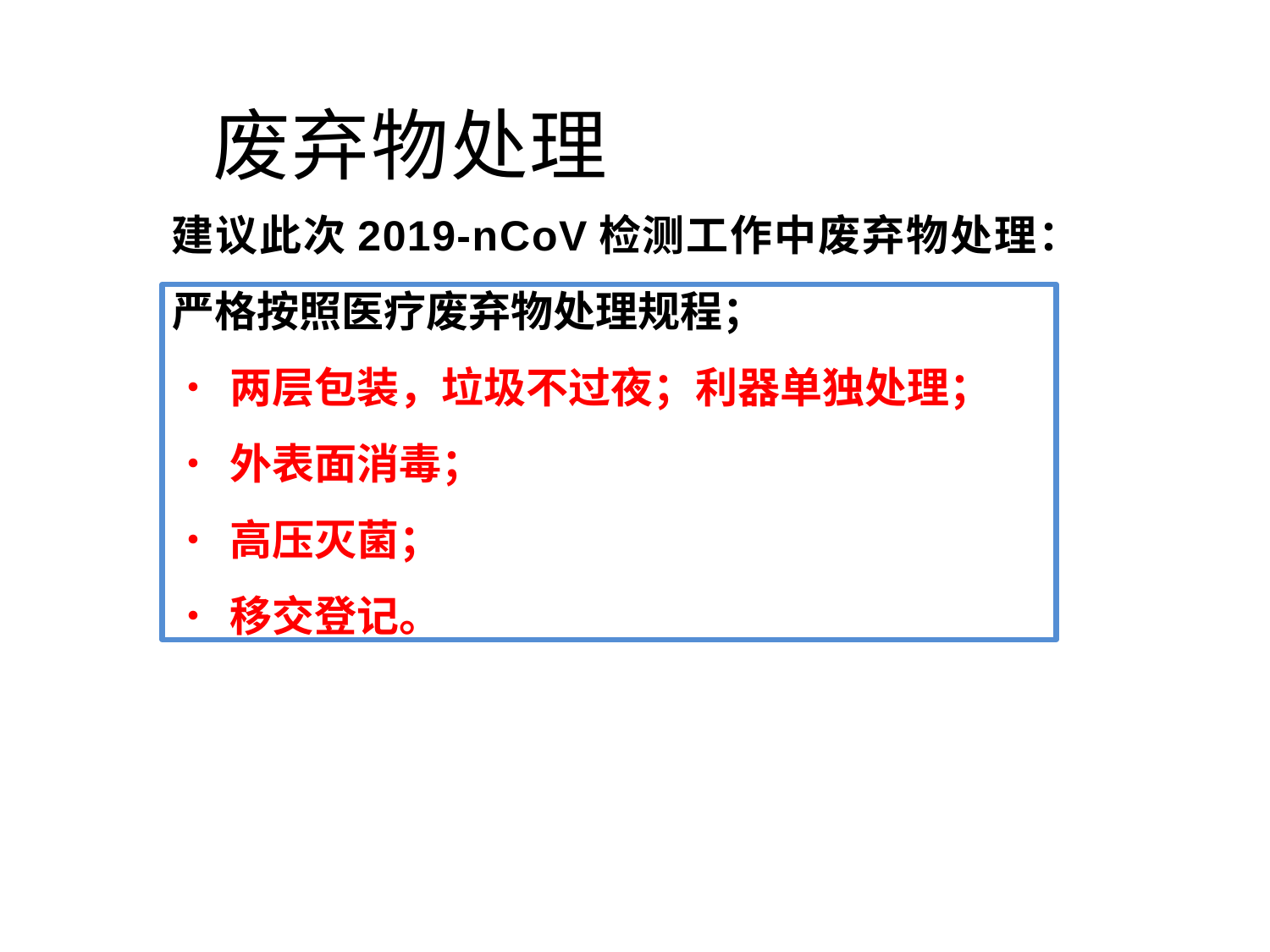

# 废弃物处理
建议此次2019-nCoV检测工作中废弃物处理：
严格按照医疗废弃物处理规程；
•	两层包装，垃圾不过夜；利器单独处理；
•	外表面消毒；
•	高压灭菌；
•	移交登记。